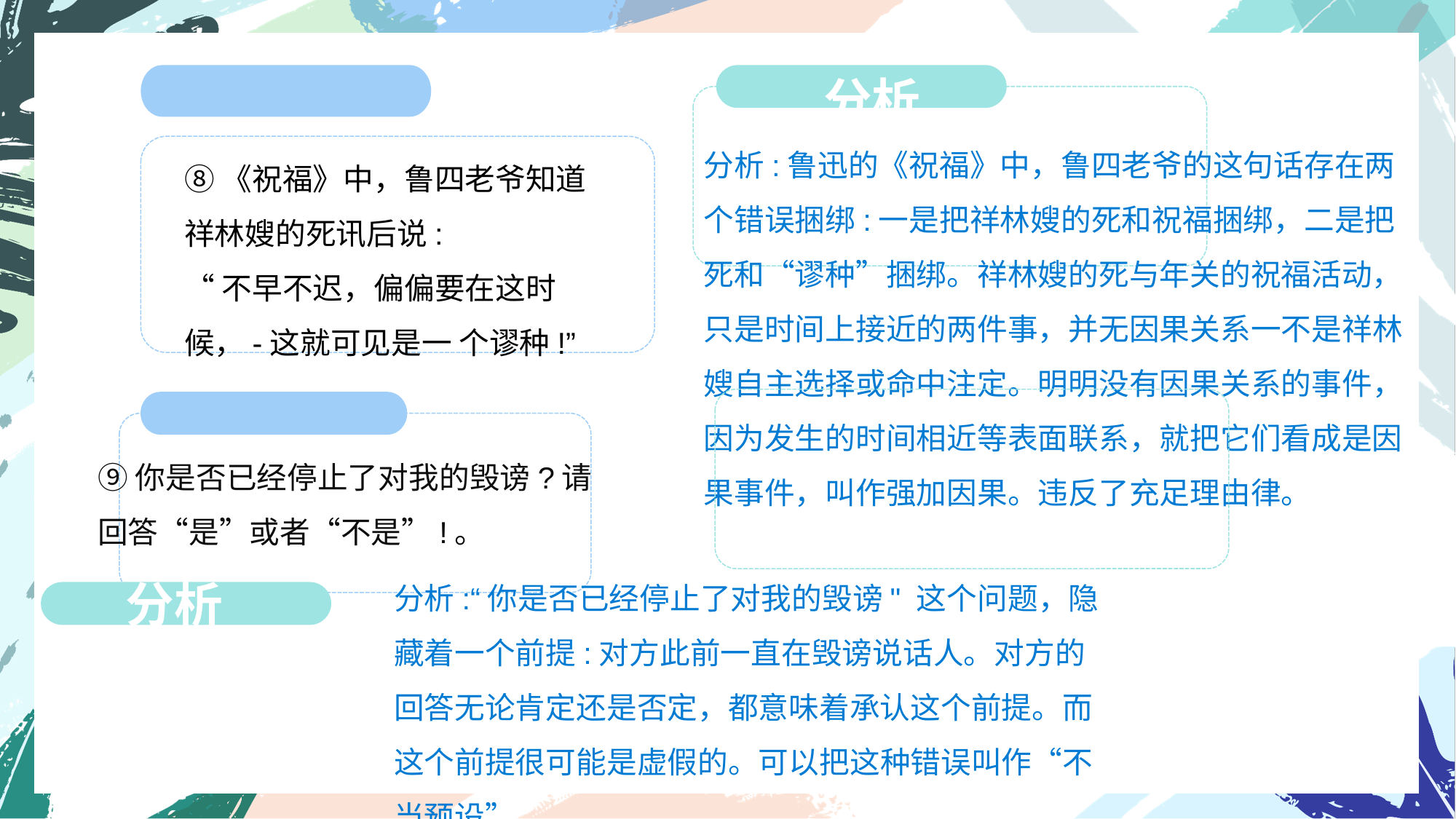

分析

分析:鲁迅的《祝福》中，鲁四老爷的这句话存在两个错误捆绑:一是把祥林嫂的死和祝福捆绑，二是把死和“谬种”捆绑。祥林嫂的死与年关的祝福活动，只是时间上接近的两件事，并无因果关系一不是祥林嫂自主选择或命中注定。明明没有因果关系的事件，因为发生的时间相近等表面联系，就把它们看成是因果事件，叫作强加因果。违反了充足理由律。

⑧《祝福》中，鲁四老爷知道祥林嫂的死讯后说:
“不早不迟，偏偏要在这时候，-这就可见是一 个谬种!”

分析:“你是否已经停止了对我的毁谤" 这个问题，隐藏着一个前提:对方此前一直在毁谤说话人。对方的回答无论肯定还是否定，都意味着承认这个前提。而这个前提很可能是虚假的。可以把这种错误叫作“不当预设”。
分析

⑨你是否已经停止了对我的毁谤?请回答“是”或者“不是”!。